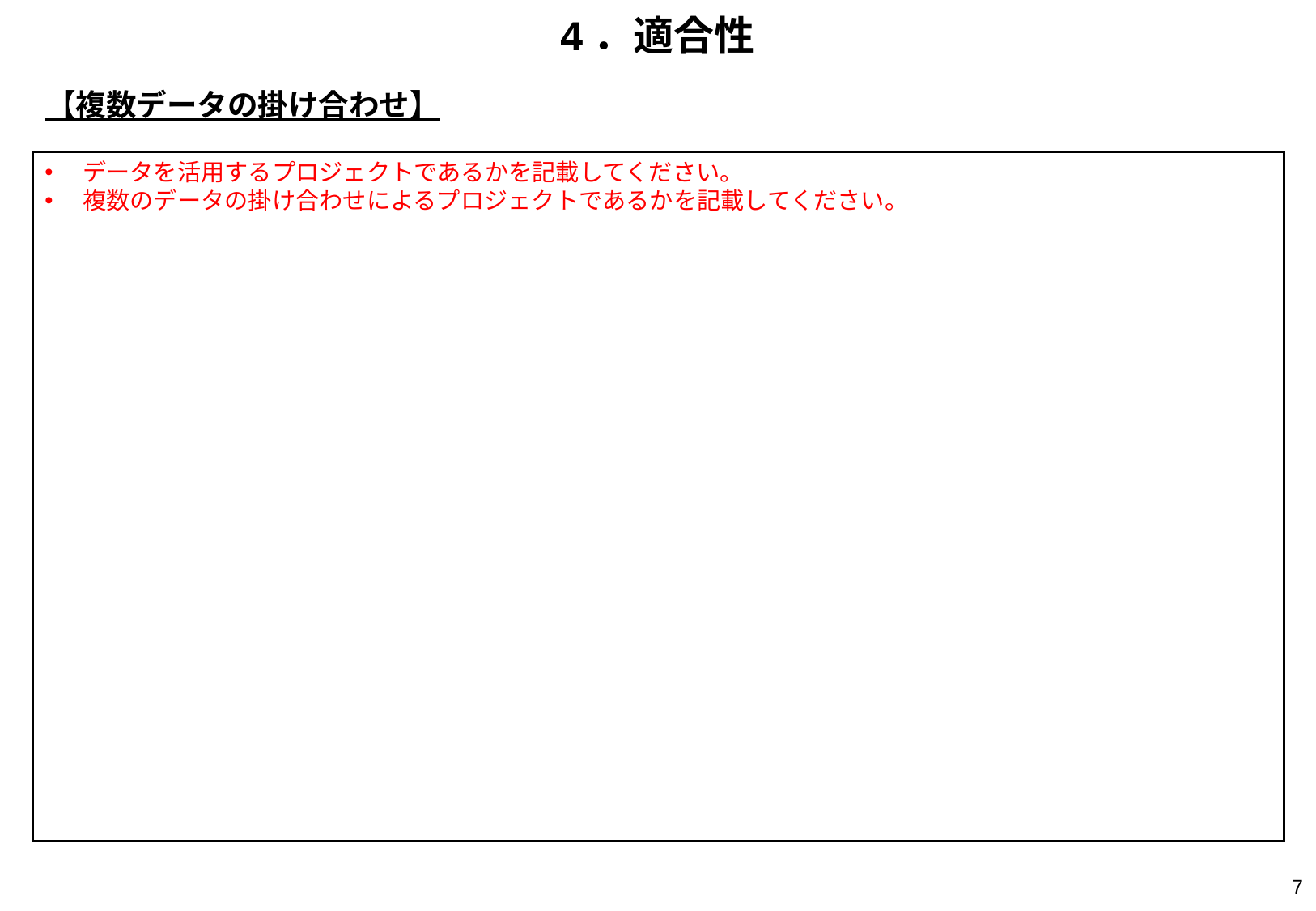

# 4．適合性
【複数データの掛け合わせ】
データを活用するプロジェクトであるかを記載してください。
複数のデータの掛け合わせによるプロジェクトであるかを記載してください。

7